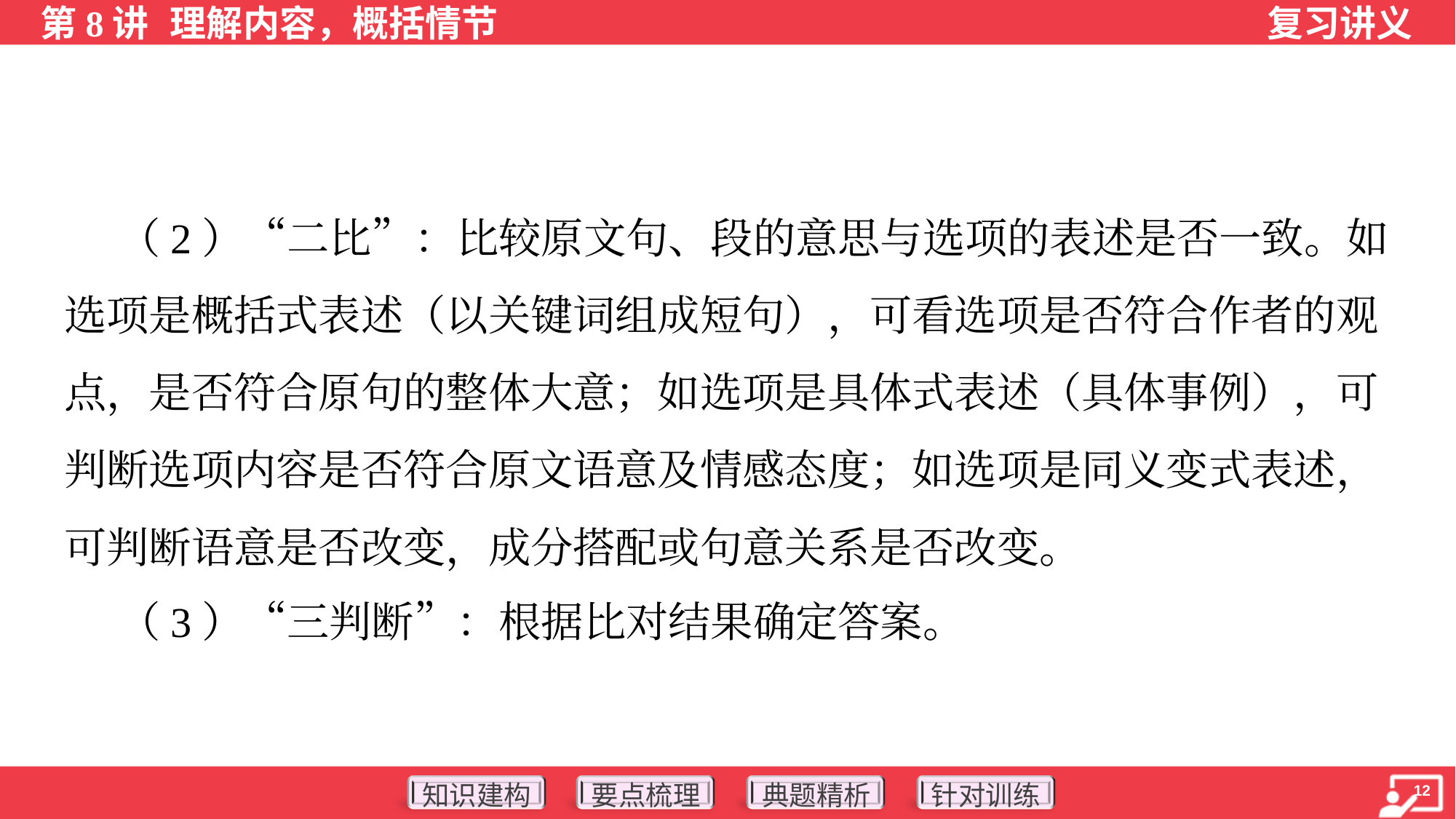

（2）“二比”：比较原文句、段的意思与选项的表述是否一致。如
选项是概括式表述（以关键词组成短句），可看选项是否符合作者的观
点，是否符合原句的整体大意；如选项是具体式表述（具体事例），可
判断选项内容是否符合原文语意及情感态度；如选项是同义变式表述，
可判断语意是否改变，成分搭配或句意关系是否改变。
    （3）“三判断”：根据比对结果确定答案。